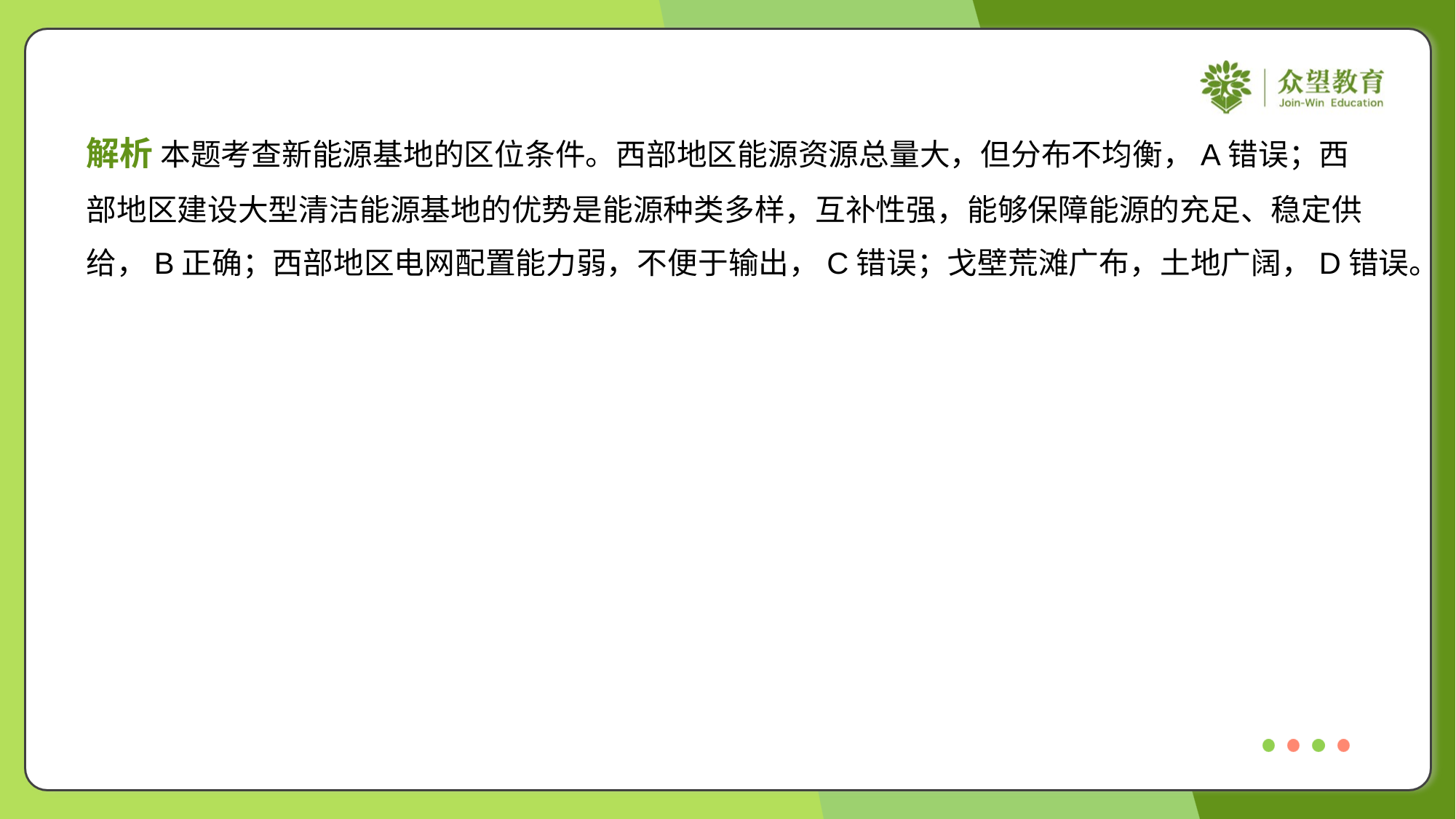

解析 本题考查新能源基地的区位条件。西部地区能源资源总量大，但分布不均衡，A错误；西
部地区建设大型清洁能源基地的优势是能源种类多样，互补性强，能够保障能源的充足、稳定供
给，B正确；西部地区电网配置能力弱，不便于输出，C错误；戈壁荒滩广布，土地广阔，D错误。